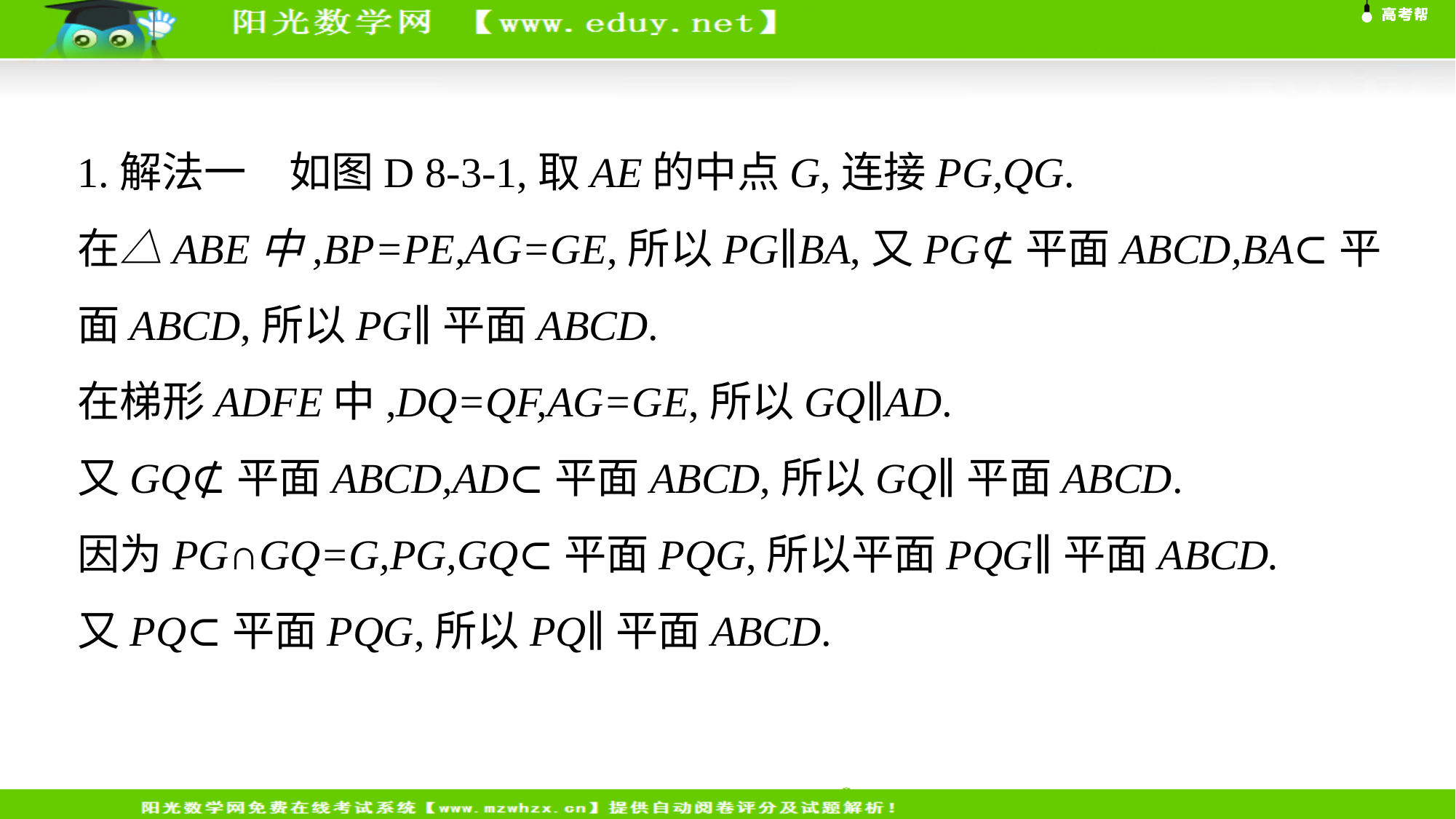

1.解法一　如图D 8-3-1,取AE的中点G,连接PG,QG.
在△ABE中,BP=PE,AG=GE,所以PG∥BA,又PG⊄平面ABCD,BA⊂平面ABCD,所以PG∥平面ABCD.
在梯形ADFE中,DQ=QF,AG=GE,所以GQ∥AD.
又GQ⊄平面ABCD,AD⊂平面ABCD,所以GQ∥平面ABCD.
因为PG∩GQ=G,PG,GQ⊂平面PQG,所以平面PQG∥平面ABCD.
又PQ⊂平面PQG,所以PQ∥平面ABCD.